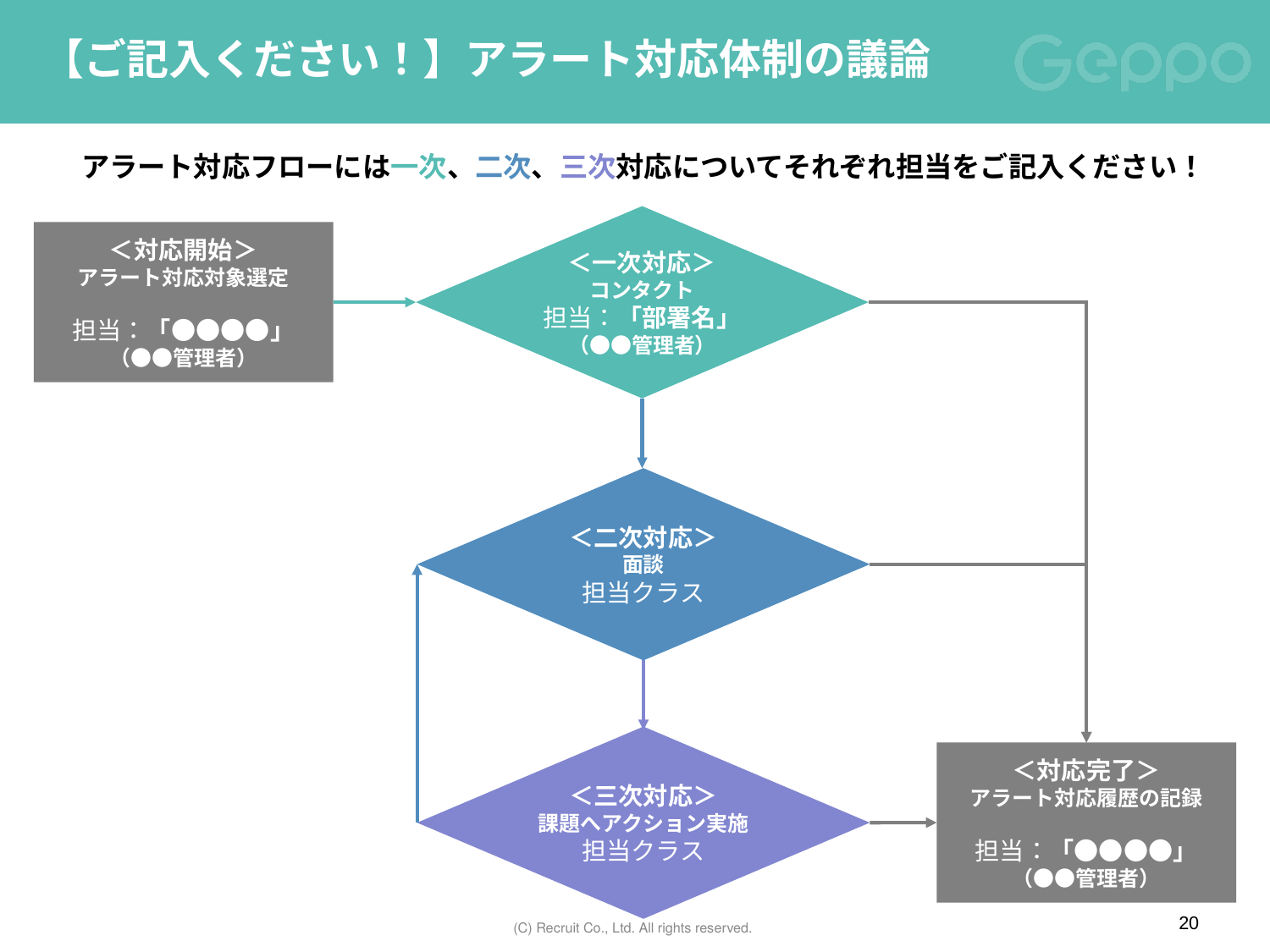

# 【ご記入ください！】アラート対応体制の議論
アラート対応フローには一次、二次、三次対応についてそれぞれ担当をご記入ください！
＜一次対応＞
コンタクト
担当：「部署名」
（●●管理者）
＜対応開始＞
アラート対応対象選定

担当：「●●●●」
（●●管理者）
＜二次対応＞
面談
担当クラス
＜三次対応＞
課題へアクション実施
担当クラス
＜対応完了＞
アラート対応履歴の記録

担当：「●●●●」
（●●管理者）
20